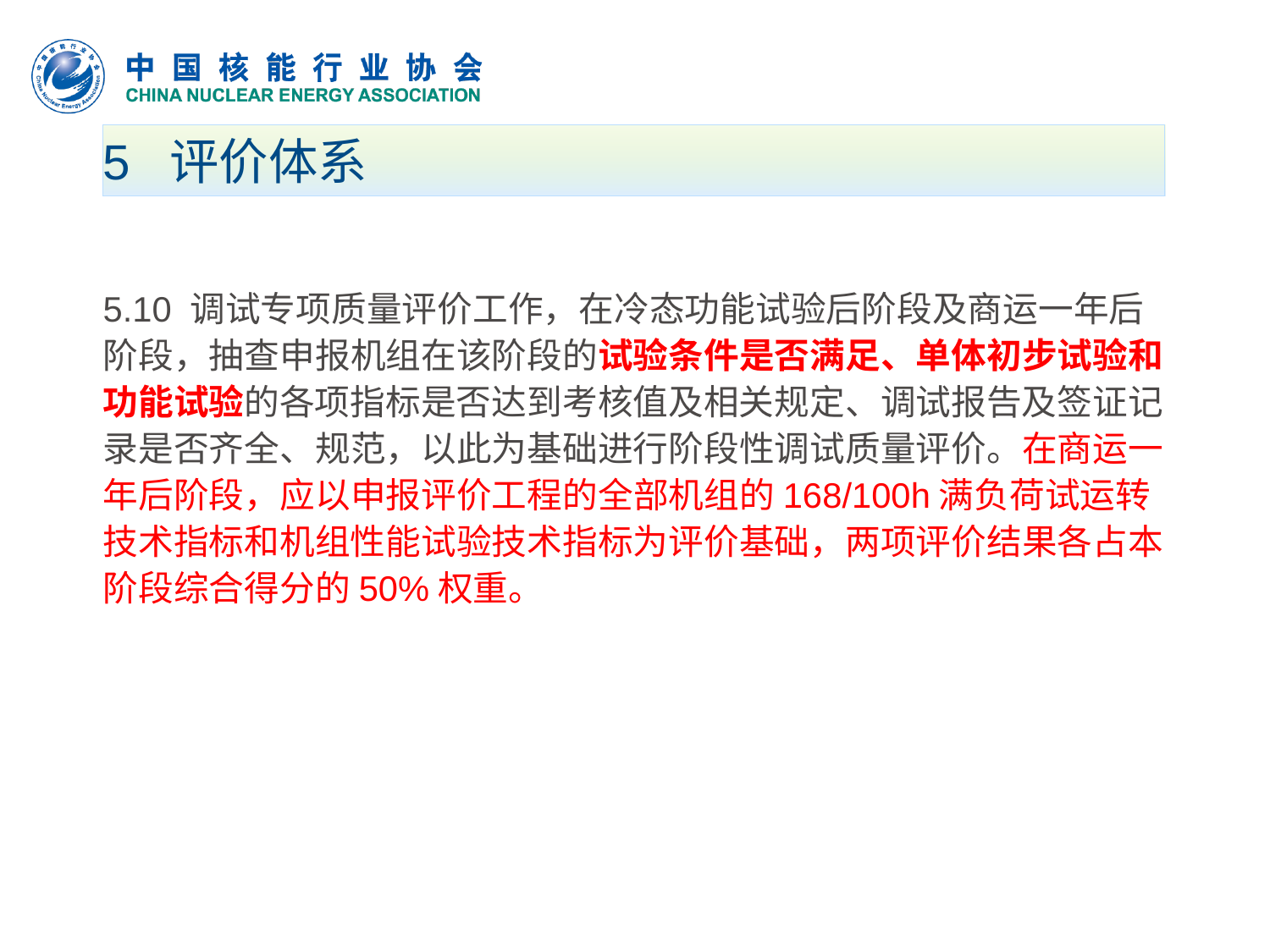

# 5  评价体系
5.10 调试专项质量评价工作，在冷态功能试验后阶段及商运一年后阶段，抽查申报机组在该阶段的试验条件是否满足、单体初步试验和功能试验的各项指标是否达到考核值及相关规定、调试报告及签证记录是否齐全、规范，以此为基础进行阶段性调试质量评价。在商运一年后阶段，应以申报评价工程的全部机组的168/100h满负荷试运转技术指标和机组性能试验技术指标为评价基础，两项评价结果各占本阶段综合得分的50%权重。